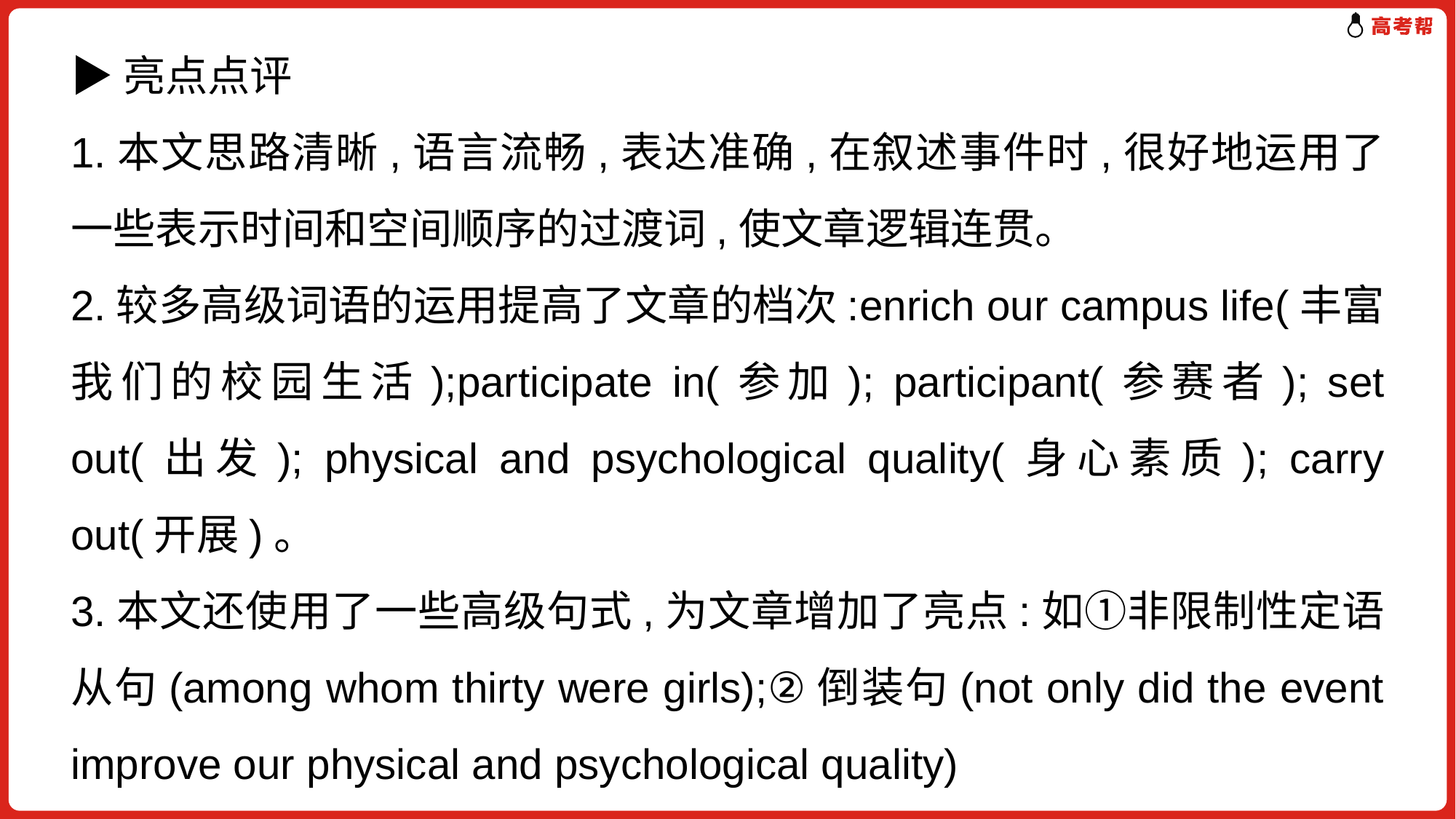

▶亮点点评
1.本文思路清晰,语言流畅,表达准确,在叙述事件时,很好地运用了一些表示时间和空间顺序的过渡词,使文章逻辑连贯。
2.较多高级词语的运用提高了文章的档次:enrich our campus life(丰富我们的校园生活);participate in(参加); participant(参赛者); set out(出发); physical and psychological quality(身心素质); carry out(开展)。
3.本文还使用了一些高级句式,为文章增加了亮点:如①非限制性定语从句(among whom thirty were girls);②倒装句(not only did the event improve our physical and psychological quality)